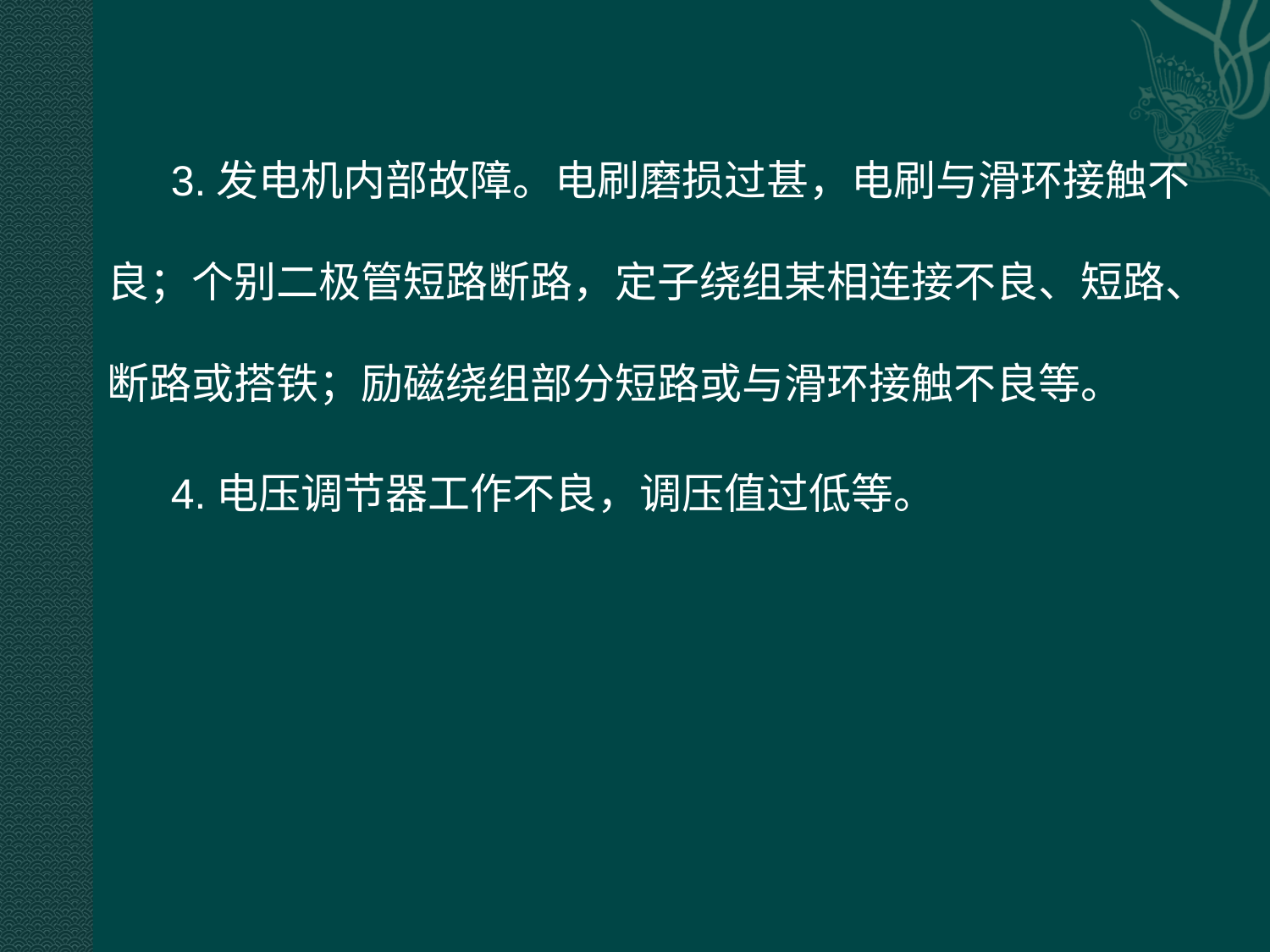

3.发电机内部故障。电刷磨损过甚，电刷与滑环接触不良；个别二极管短路断路，定子绕组某相连接不良、短路、断路或搭铁；励磁绕组部分短路或与滑环接触不良等。
4.电压调节器工作不良，调压值过低等。